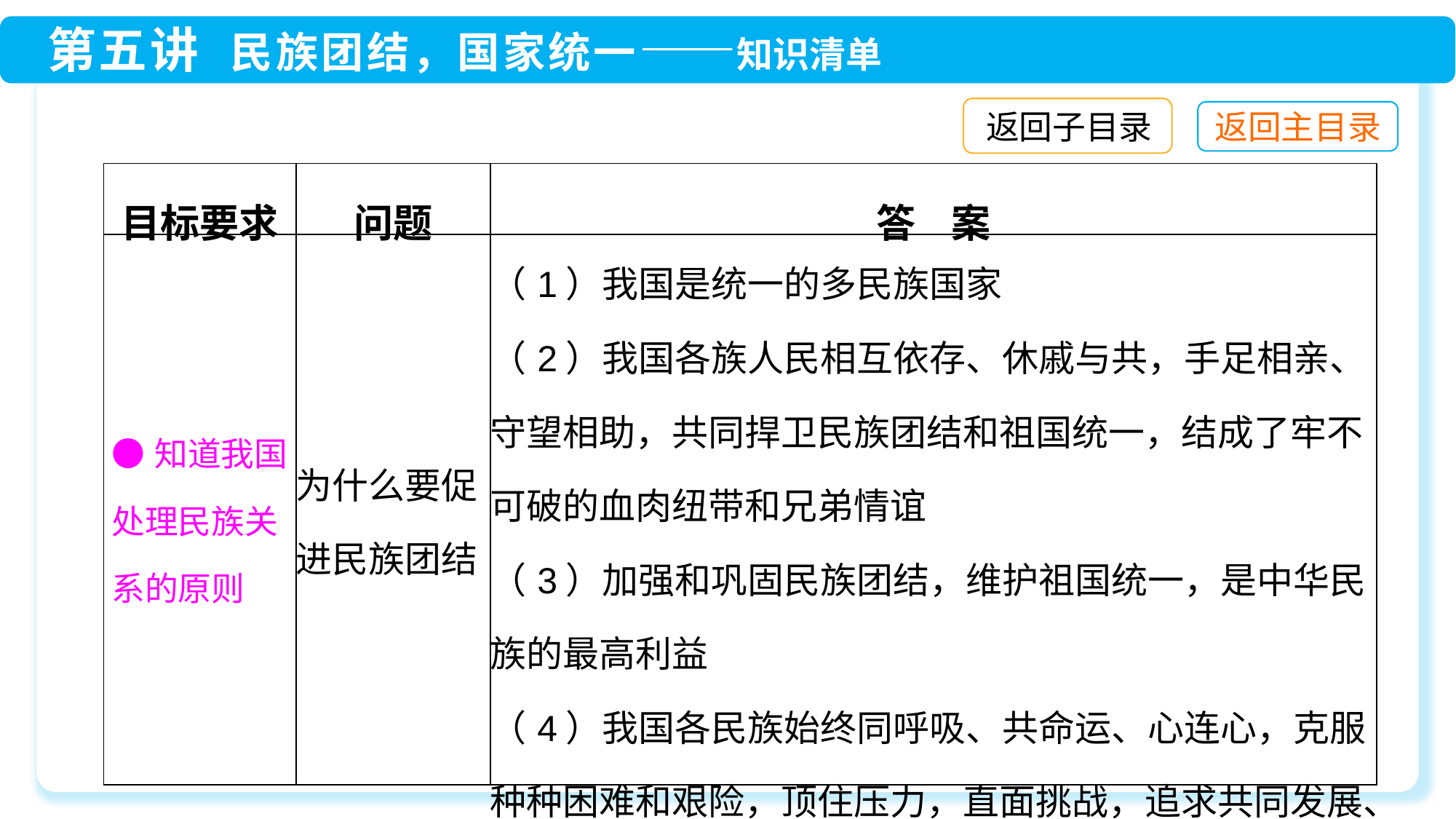

返回子目录
| 目标要求 | 问题 | 答 案 |
| --- | --- | --- |
| ●知道我国处理民族关系的原则 | 为什么要促进民族团结 | （1）我国是统一的多民族国家 （2）我国各族人民相互依存、休戚与共，手足相亲、守望相助，共同捍卫民族团结和祖国统一，结成了牢不可破的血肉纽带和兄弟情谊 （3）加强和巩固民族团结，维护祖国统一，是中华民族的最高利益 （4）我国各民族始终同呼吸、共命运、心连心，克服种种困难和艰险，顶住压力，直面挑战，追求共同发展、共同富裕、共同繁荣 |